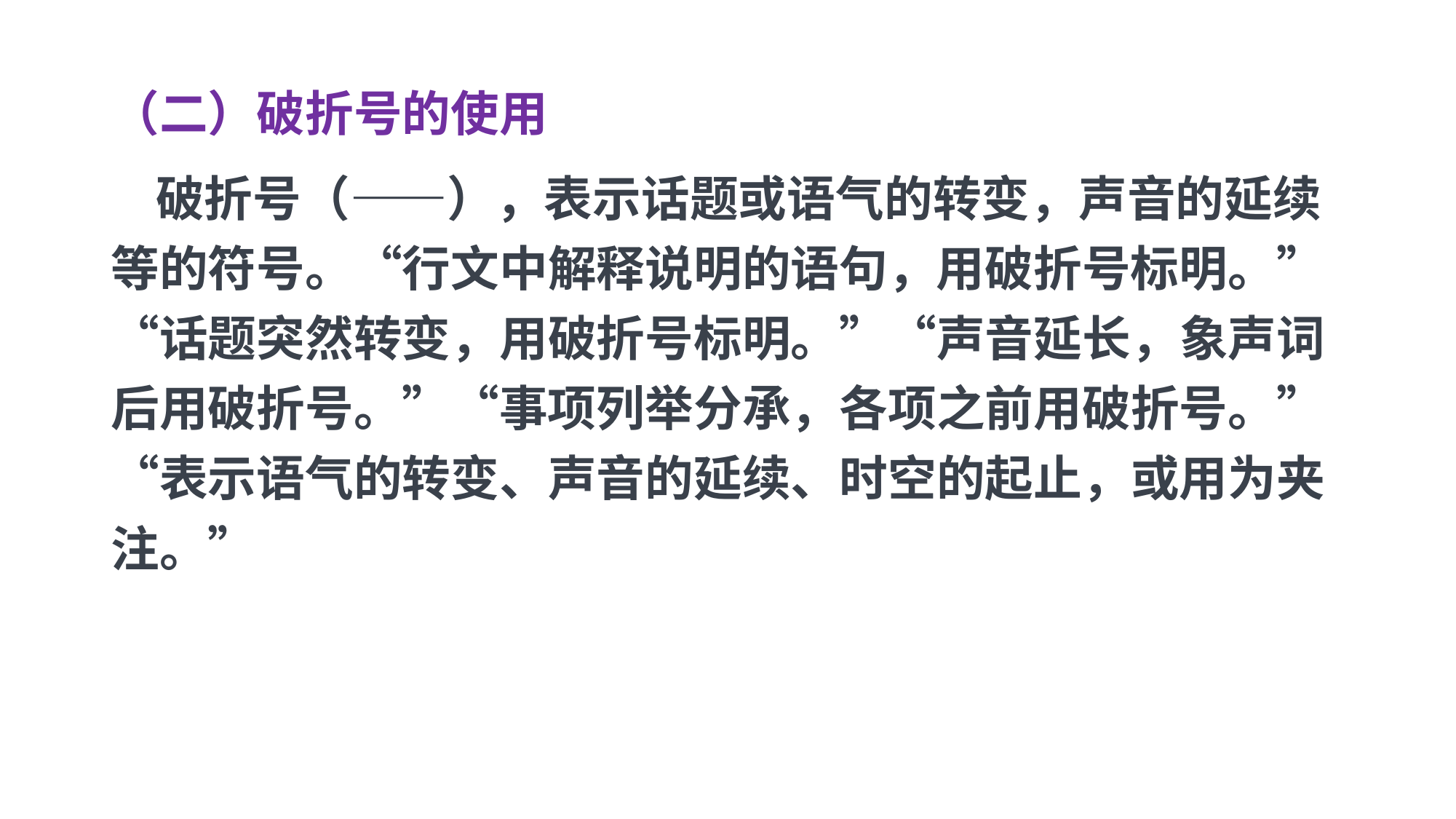

（二）破折号的使用
   破折号（——），表示话题或语气的转变，声音的延续等的符号。“行文中解释说明的语句，用破折号标明。”“话题突然转变，用破折号标明。”“声音延长，象声词后用破折号。”“事项列举分承，各项之前用破折号。”“表示语气的转变、声音的延续、时空的起止，或用为夹注。”